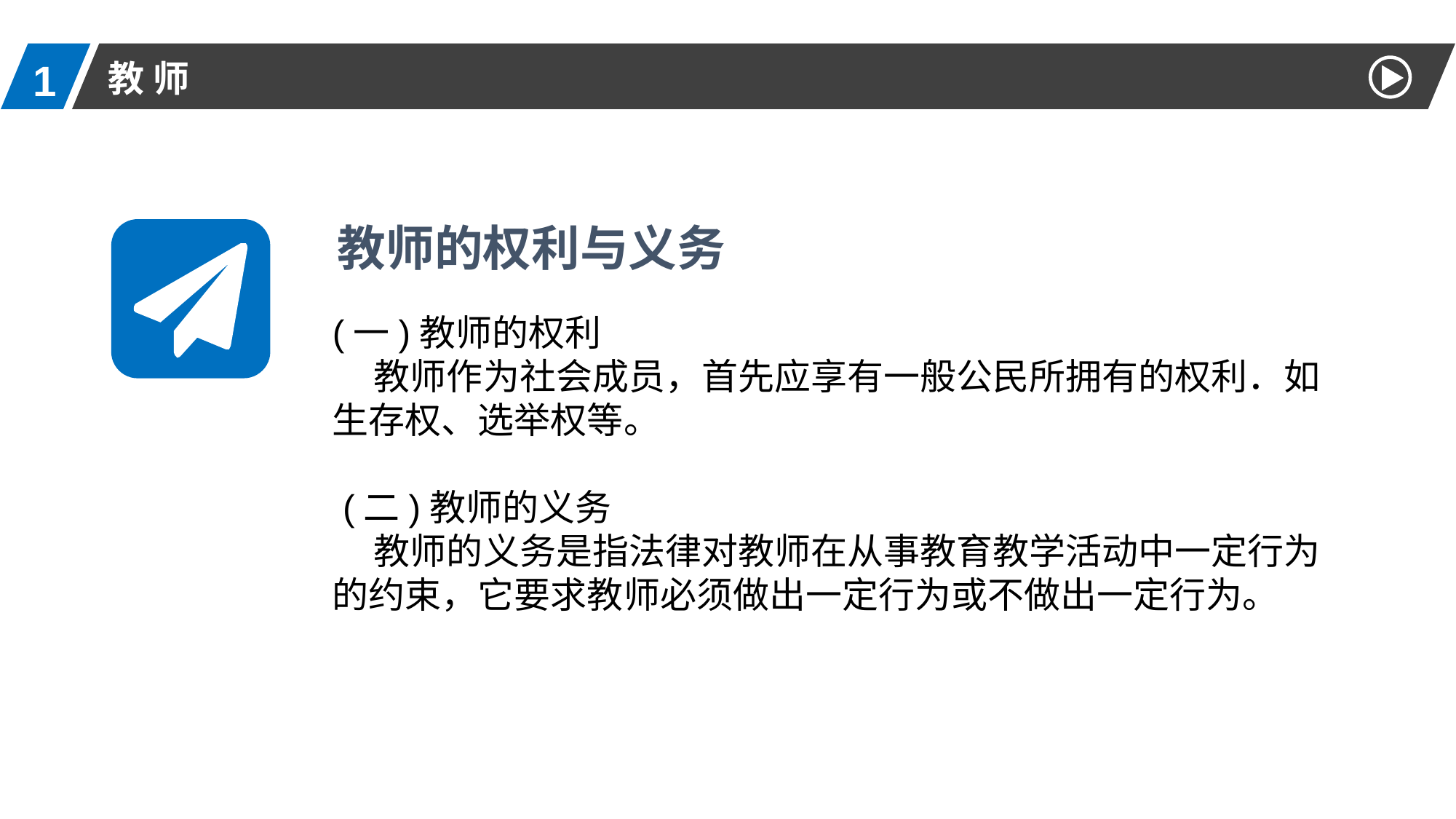

1
教 师

教师的权利与义务

(一)教师的权利
    教师作为社会成员，首先应享有一般公民所拥有的权利．如生存权、选举权等。

 (二)教师的义务
    教师的义务是指法律对教师在从事教育教学活动中一定行为的约束，它要求教师必须做出一定行为或不做出一定行为。